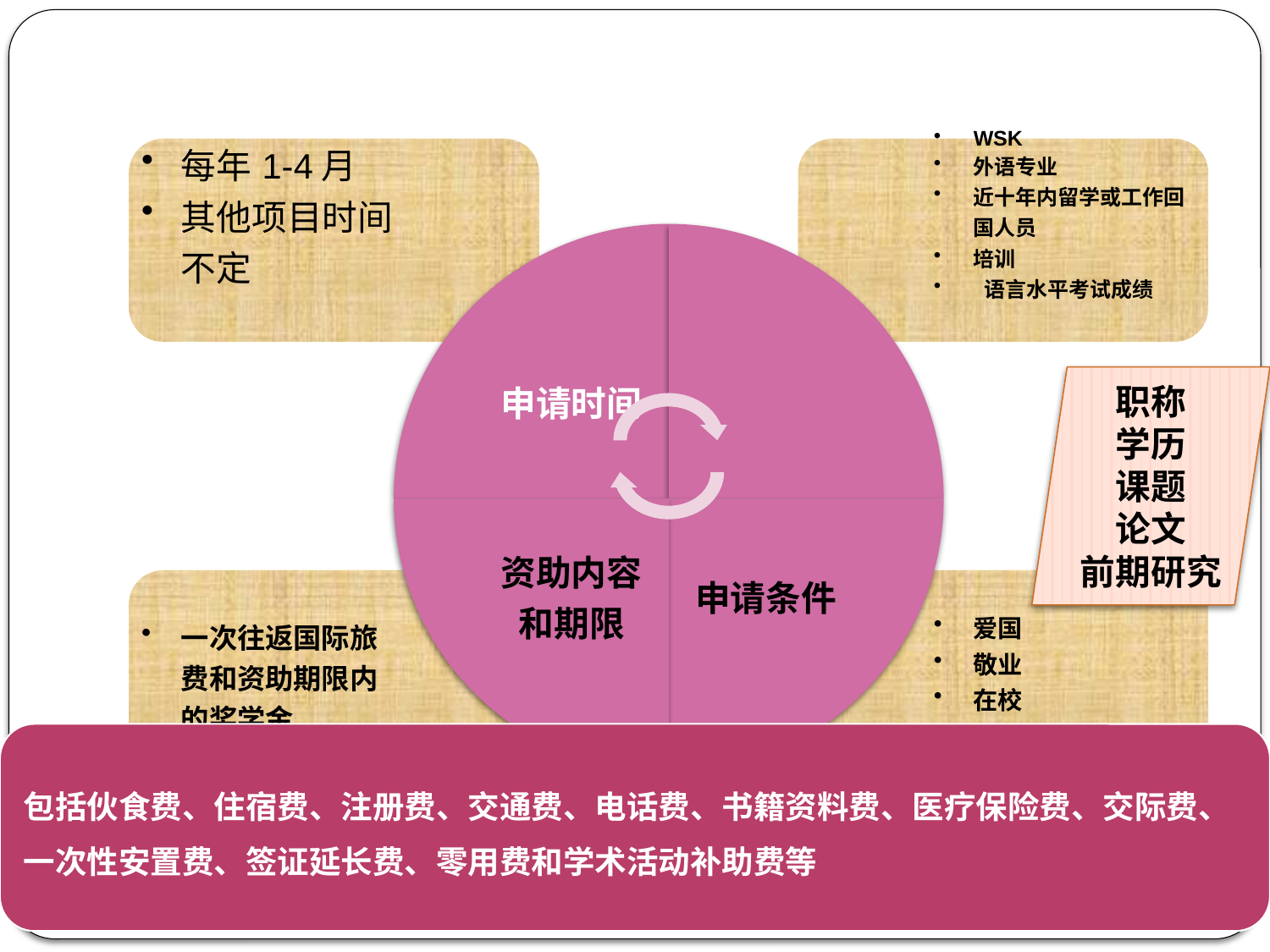

申请时间
每年1-4月
WSK
申请条件
爱国
资助内容和期限
一次往返国际旅费和资助期限内的奖学金
外语专业
近十年内留学或工作回国人员
培训
 语言水平考试成绩
敬业
在校
健康
所有专业
3-48个月
其他项目时间不定
职称
学历
课题
论文
前期研究
包括伙食费、住宿费、注册费、交通费、电话费、书籍资料费、医疗保险费、交际费、一次性安置费、签证延长费、零用费和学术活动补助费等